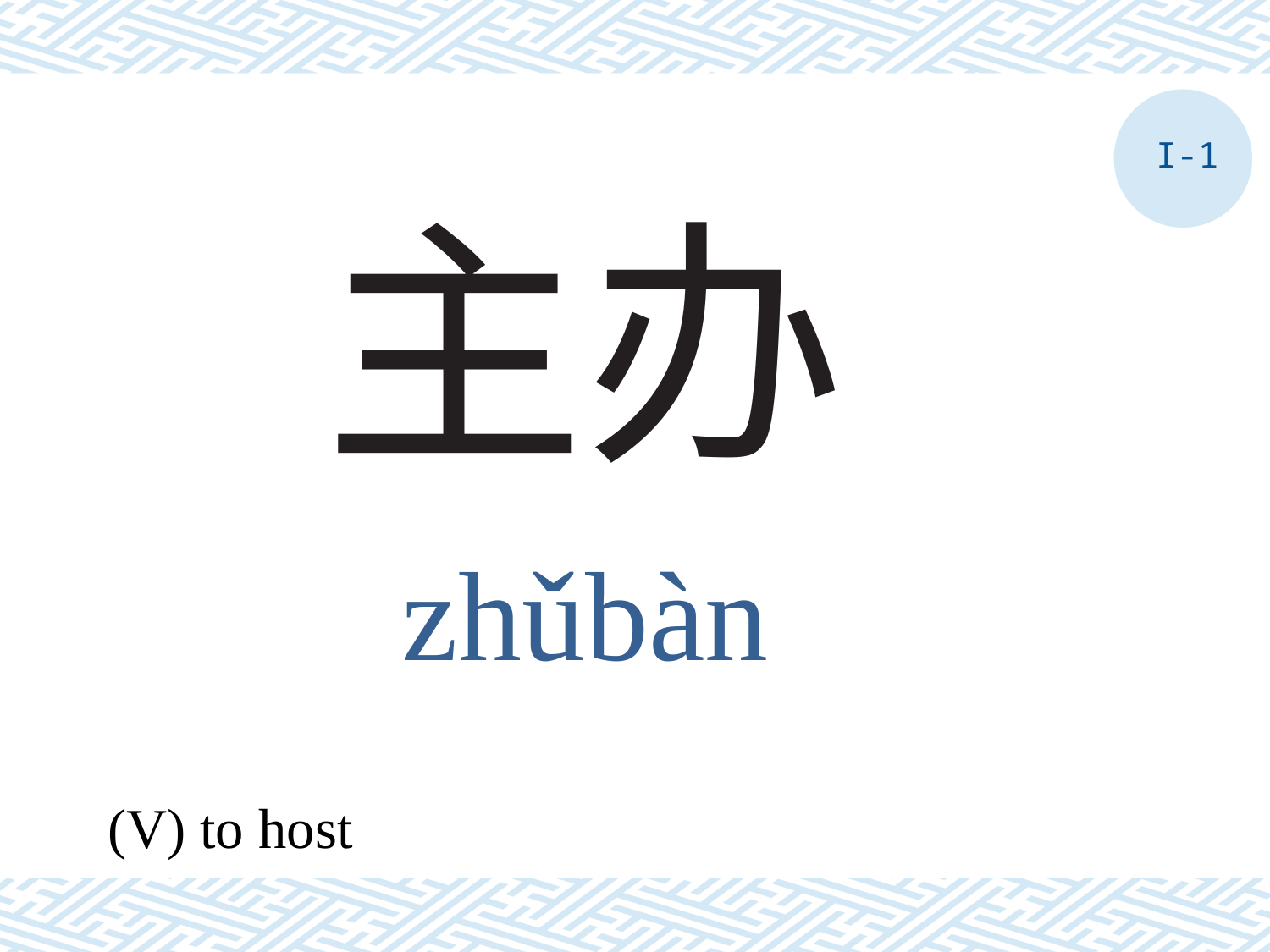

I-1

# 主办
zhǔbàn
(V) to host